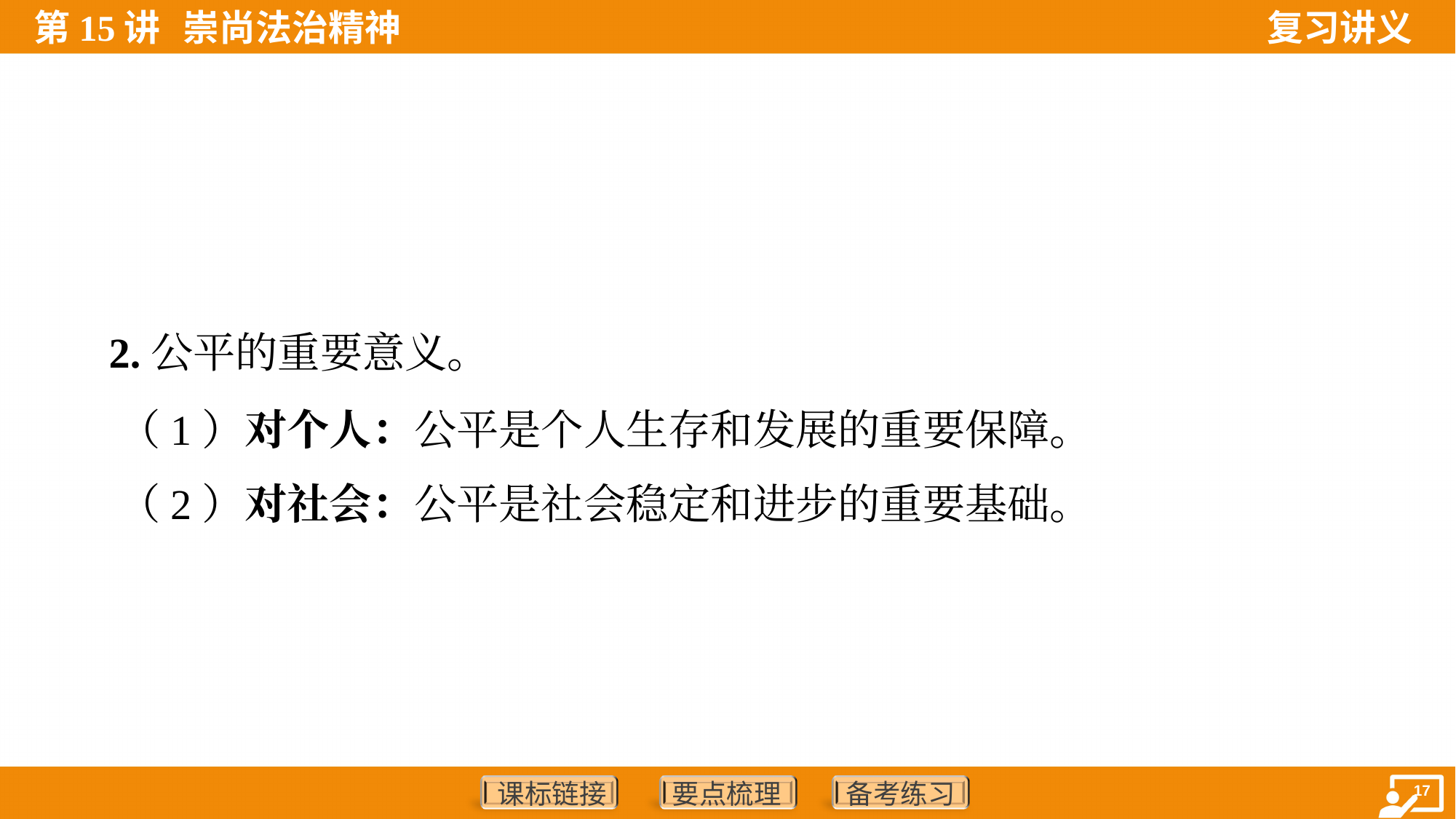

2.公平的重要意义。
    （1）对个人：公平是个人生存和发展的重要保障。
    （2）对社会：公平是社会稳定和进步的重要基础。